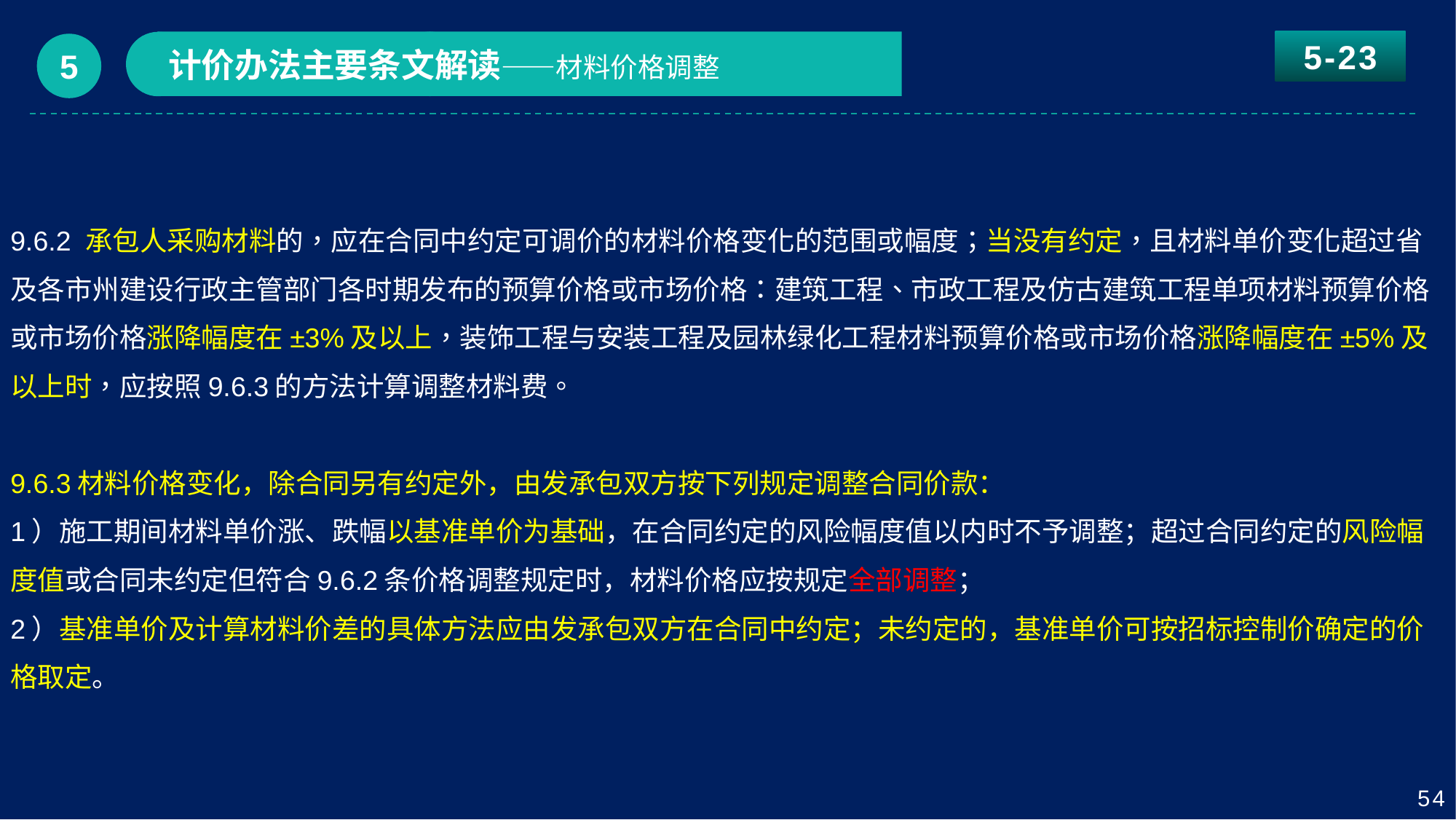

5-23
计价办法主要条文解读——材料价格调整

5
9.6.2 承包人采购材料的，应在合同中约定可调价的材料价格变化的范围或幅度；当没有约定，且材料单价变化超过省及各市州建设行政主管部门各时期发布的预算价格或市场价格：建筑工程、市政工程及仿古建筑工程单项材料预算价格或市场价格涨降幅度在±3%及以上，装饰工程与安装工程及园林绿化工程材料预算价格或市场价格涨降幅度在±5%及以上时，应按照9.6.3的方法计算调整材料费。

9.6.3材料价格变化，除合同另有约定外，由发承包双方按下列规定调整合同价款：
1）施工期间材料单价涨、跌幅以基准单价为基础，在合同约定的风险幅度值以内时不予调整；超过合同约定的风险幅度值或合同未约定但符合9.6.2条价格调整规定时，材料价格应按规定全部调整；
2）基准单价及计算材料价差的具体方法应由发承包双方在合同中约定；未约定的，基准单价可按招标控制价确定的价格取定。
54